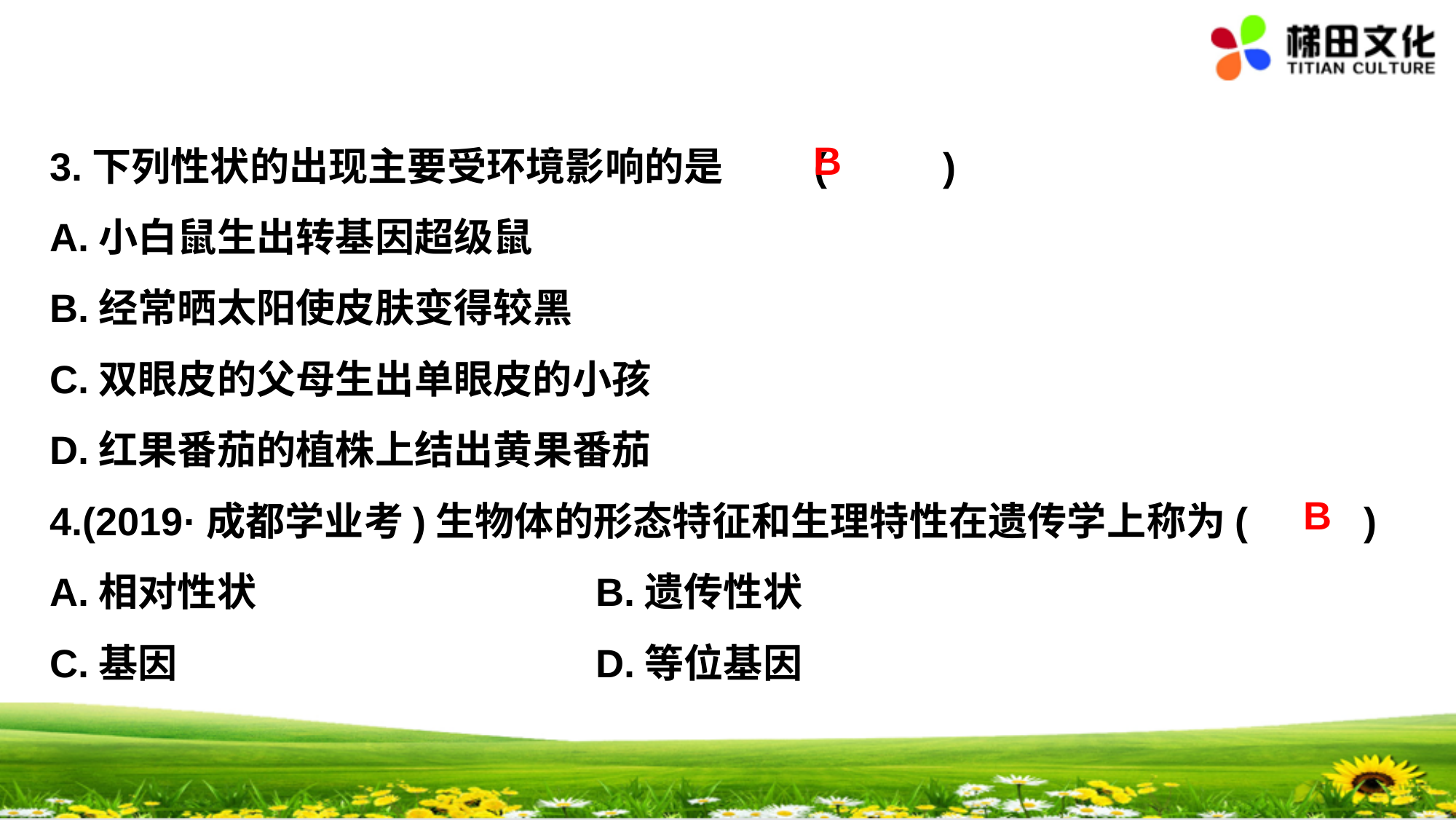

B
3.下列性状的出现主要受环境影响的是 	(　  　)
A.小白鼠生出转基因超级鼠
B.经常晒太阳使皮肤变得较黑
C.双眼皮的父母生出单眼皮的小孩
D.红果番茄的植株上结出黄果番茄
4.(2019·成都学业考)生物体的形态特征和生理特性在遗传学上称为(　  　)
A.相对性状　　　　　		B.遗传性状
C.基因				D.等位基因
B